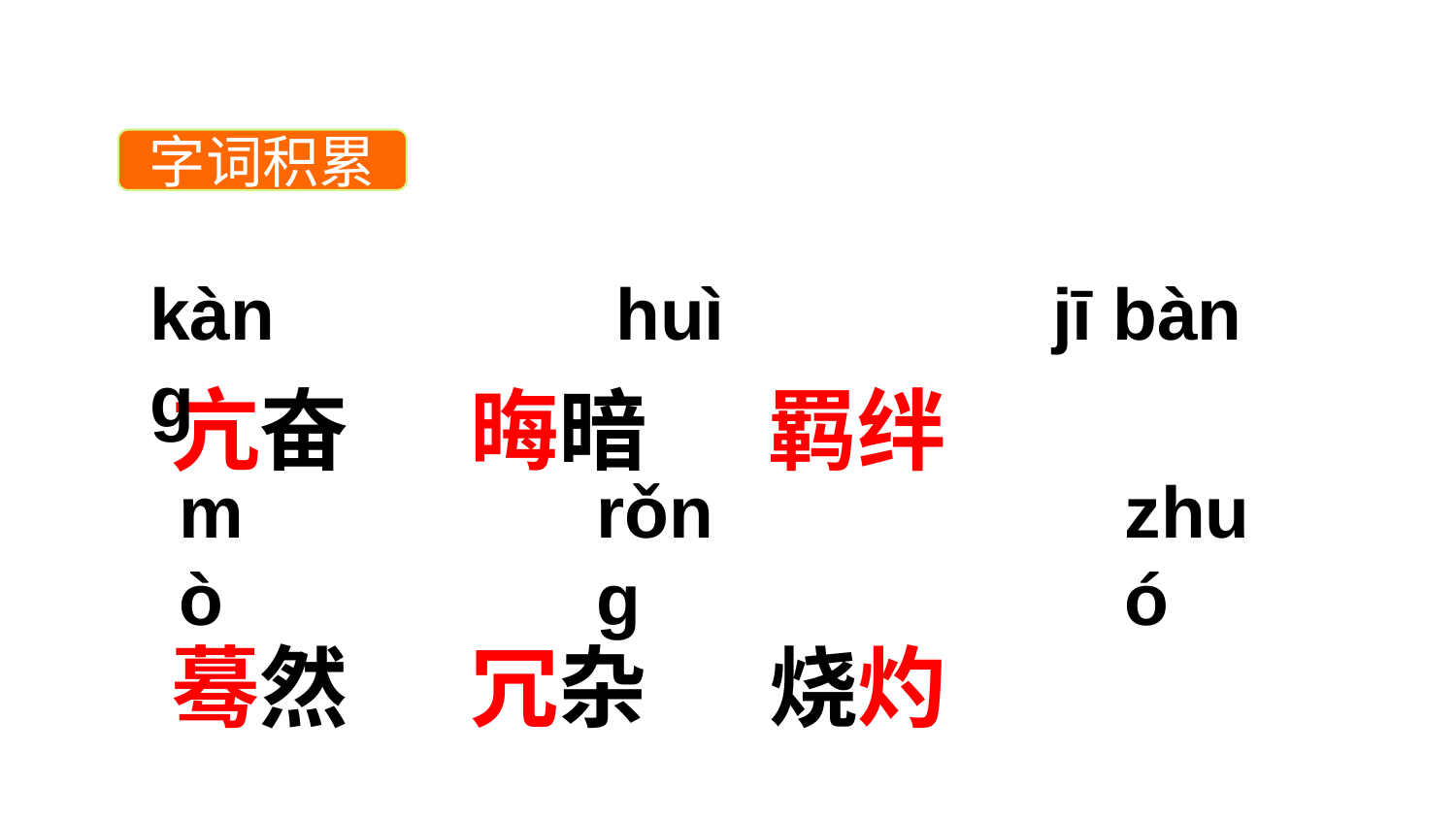

字词积累
kàng
亢奋      晦暗      羁绊
蓦然      冗杂      烧灼
huì
jī bàn
rǒng
zhuó
mò